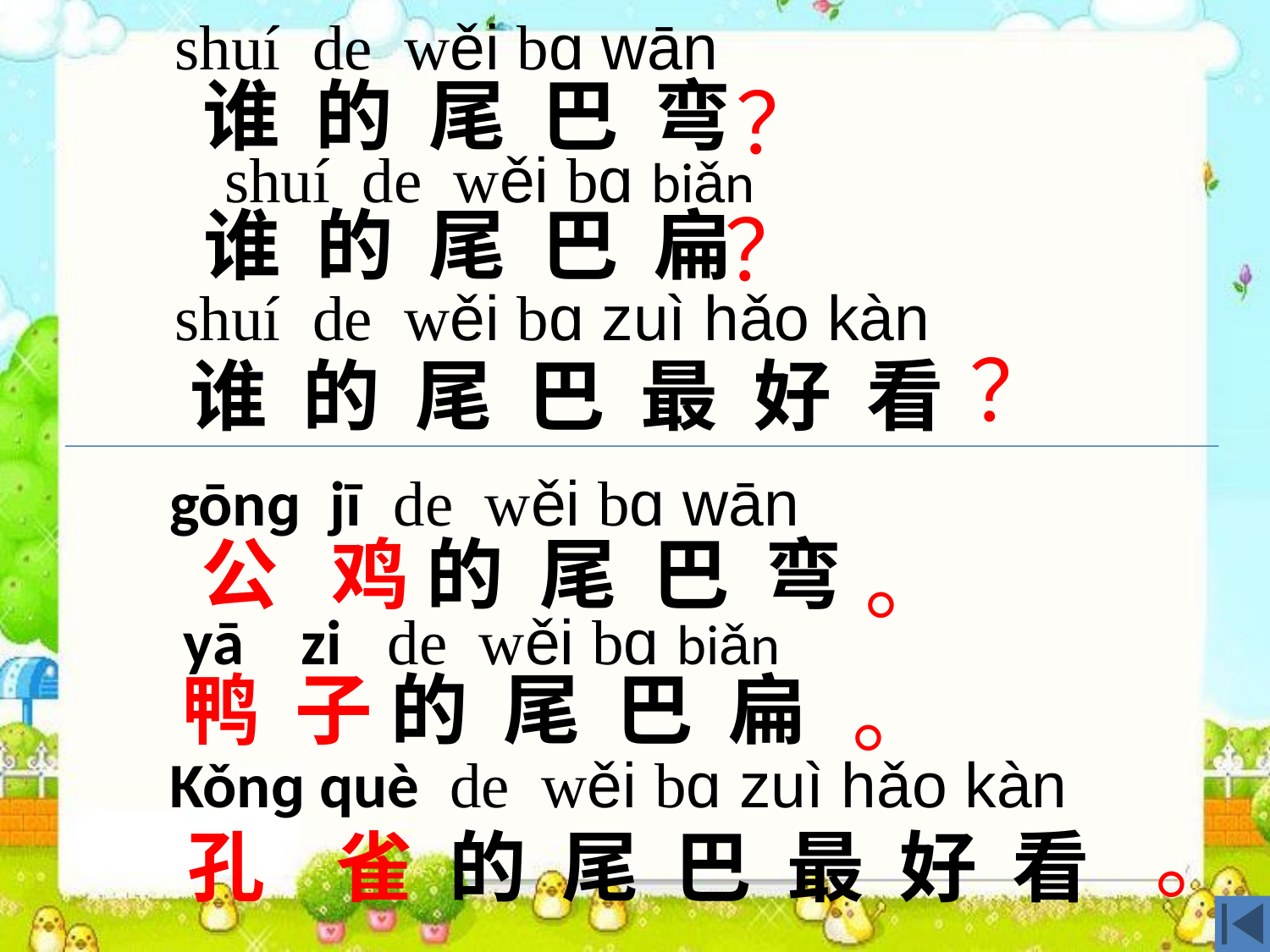

shuí  de  wěi bɑ wān
谁  的  尾  巴  弯
shuí  de  wěi bɑ biǎn
谁  的  尾  巴  扁
shuí  de  wěi bɑ zuì hǎo kàn
谁  的  尾  巴  最  好  看
？
？
？

gōnɡ  jī  de  wěi bɑ wān
  公   鸡 的  尾  巴  弯
 yā    zi   de  wěi bɑ biǎn
鸭  子 的  尾  巴  扁
Kǒnɡ què  de  wěi bɑ zuì hǎo kàn
孔    雀  的  尾  巴  最  好  看
。
。
。